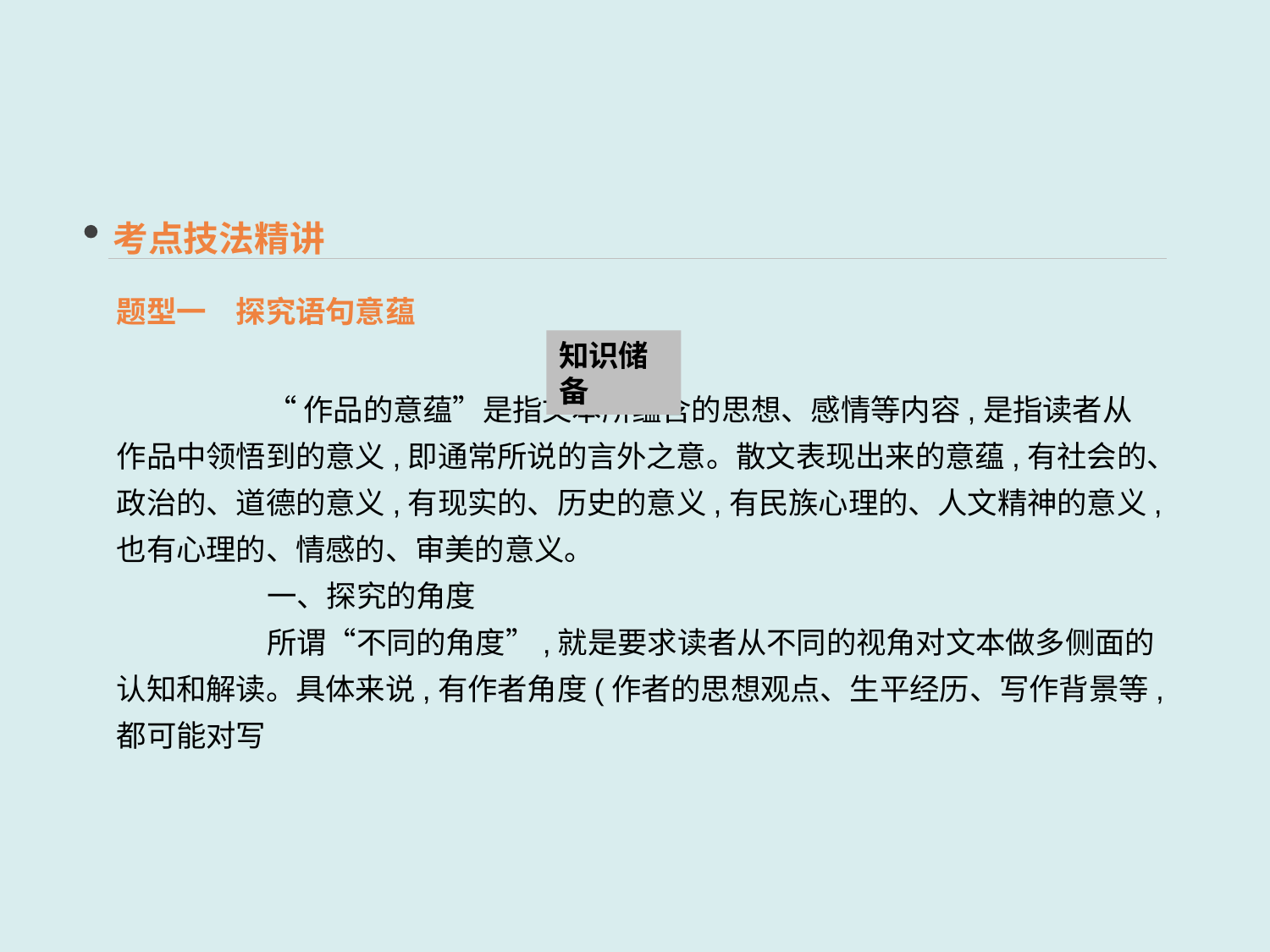

考点技法精讲

题型一　探究语句意蕴
知识储备
“作品的意蕴”是指文本所蕴含的思想、感情等内容,是指读者从作品中领悟到的意义,即通常所说的言外之意。散文表现出来的意蕴,有社会的、政治的、道德的意义,有现实的、历史的意义,有民族心理的、人文精神的意义,也有心理的、情感的、审美的意义。
一、探究的角度
所谓“不同的角度”,就是要求读者从不同的视角对文本做多侧面的认知和解读。具体来说,有作者角度(作者的思想观点、生平经历、写作背景等,都可能对写